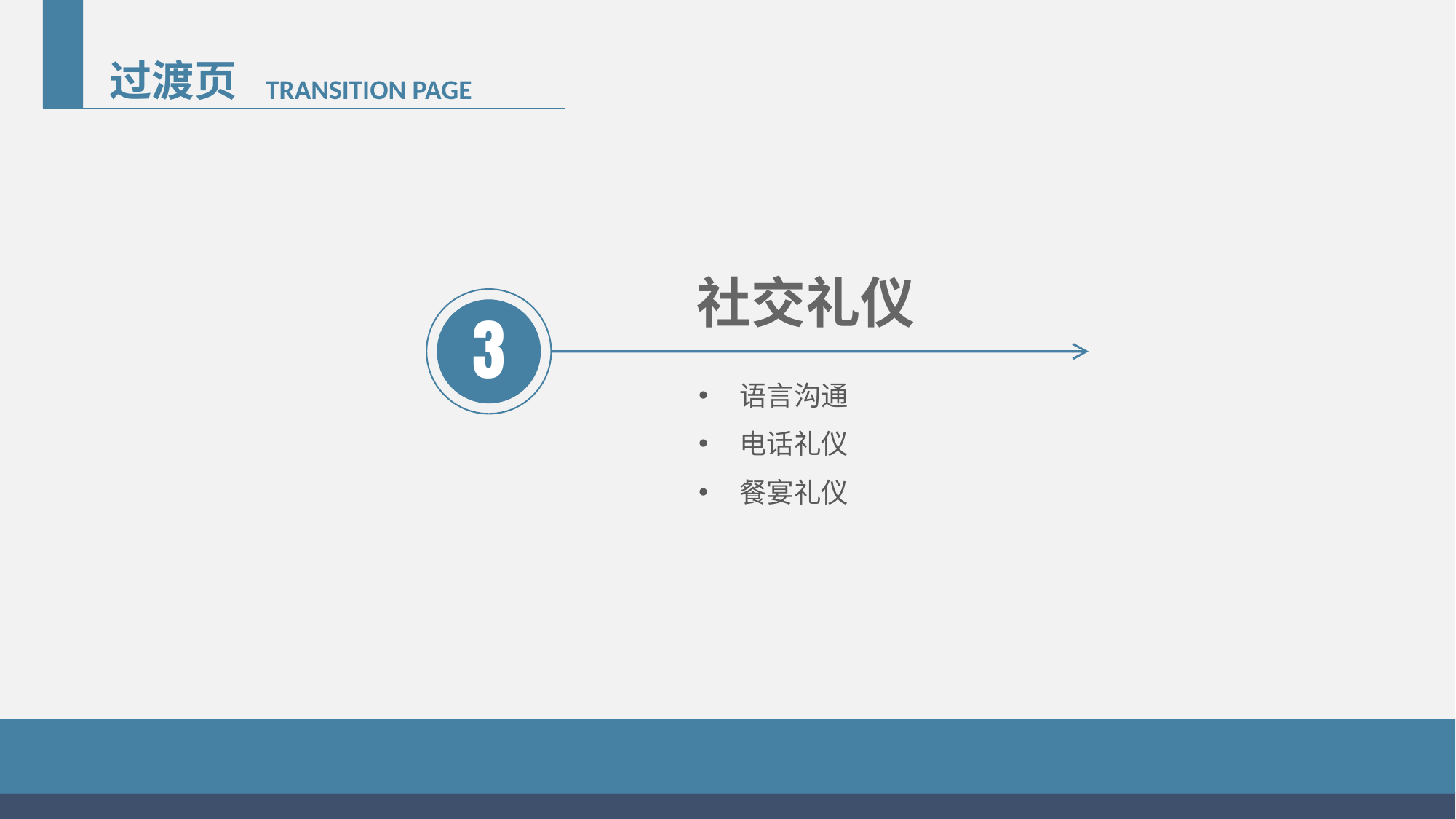

过渡页
TRANSITION PAGE
社交礼仪

3
语言沟通
电话礼仪
餐宴礼仪

—  26 —